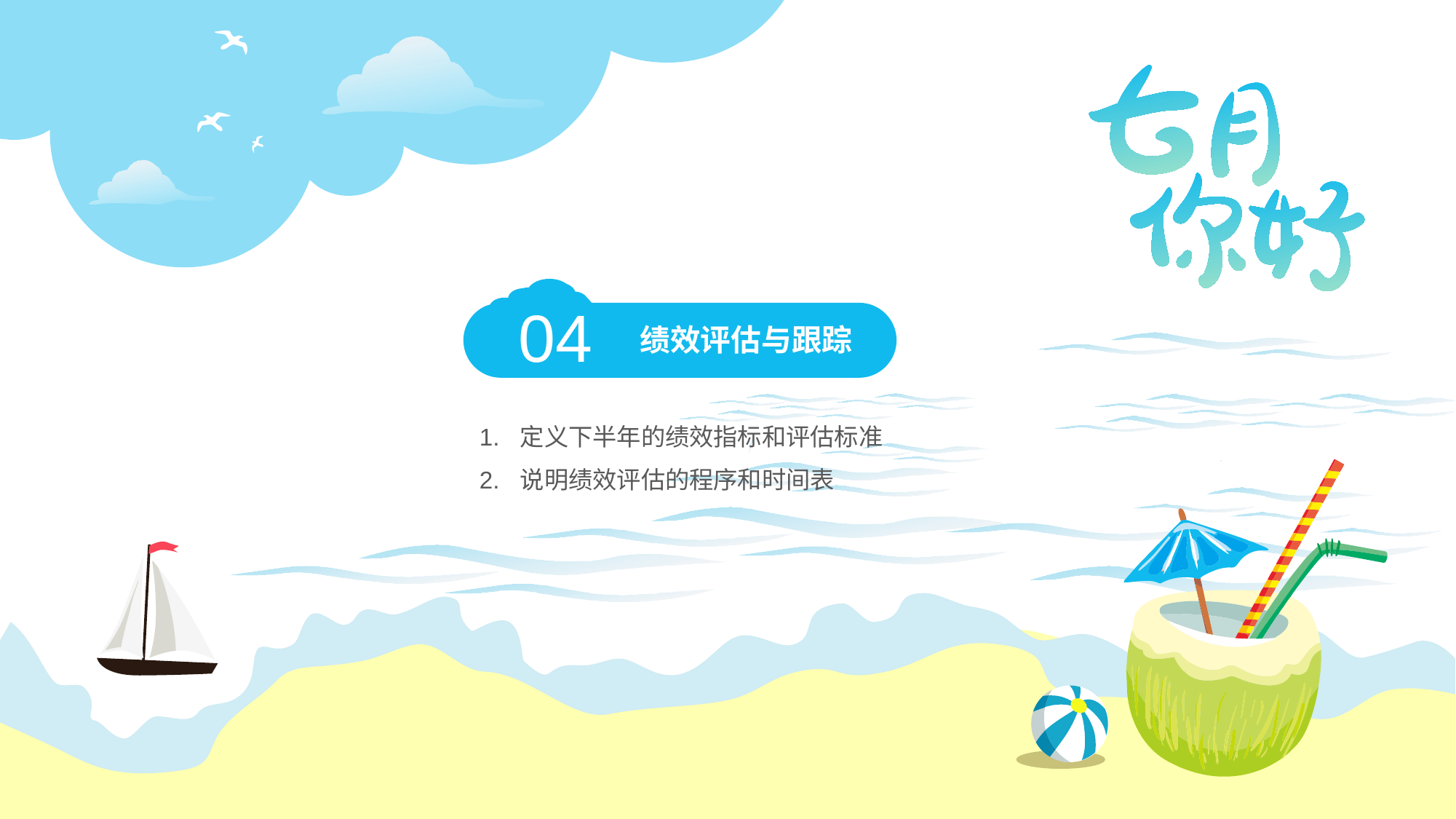

七月

04
绩效评估与跟踪
你好

定义下半年的绩效指标和评估标准
说明绩效评估的程序和时间表